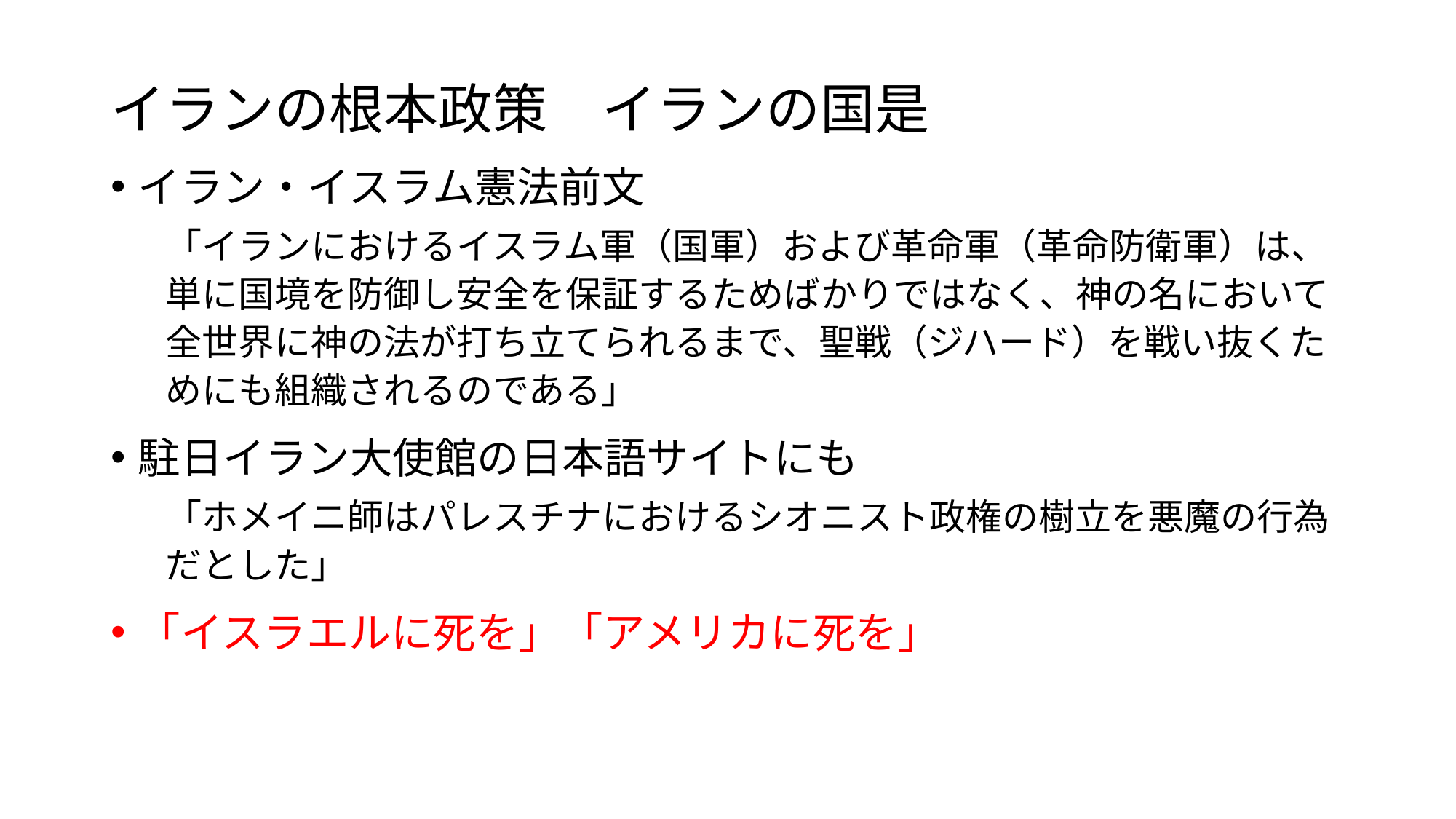

イランの根本政策　イランの国是
イラン・イスラム憲法前文
「イランにおけるイスラム軍（国軍）および革命軍（革命防衛軍）は、単に国境を防御し安全を保証するためばかりではなく、神の名において全世界に神の法が打ち立てられるまで、聖戦（ジハード）を戦い抜くためにも組織されるのである」
駐日イラン大使館の日本語サイトにも
「ホメイニ師はパレスチナにおけるシオニスト政権の樹立を悪魔の行為だとした」
「イスラエルに死を」「アメリカに死を」